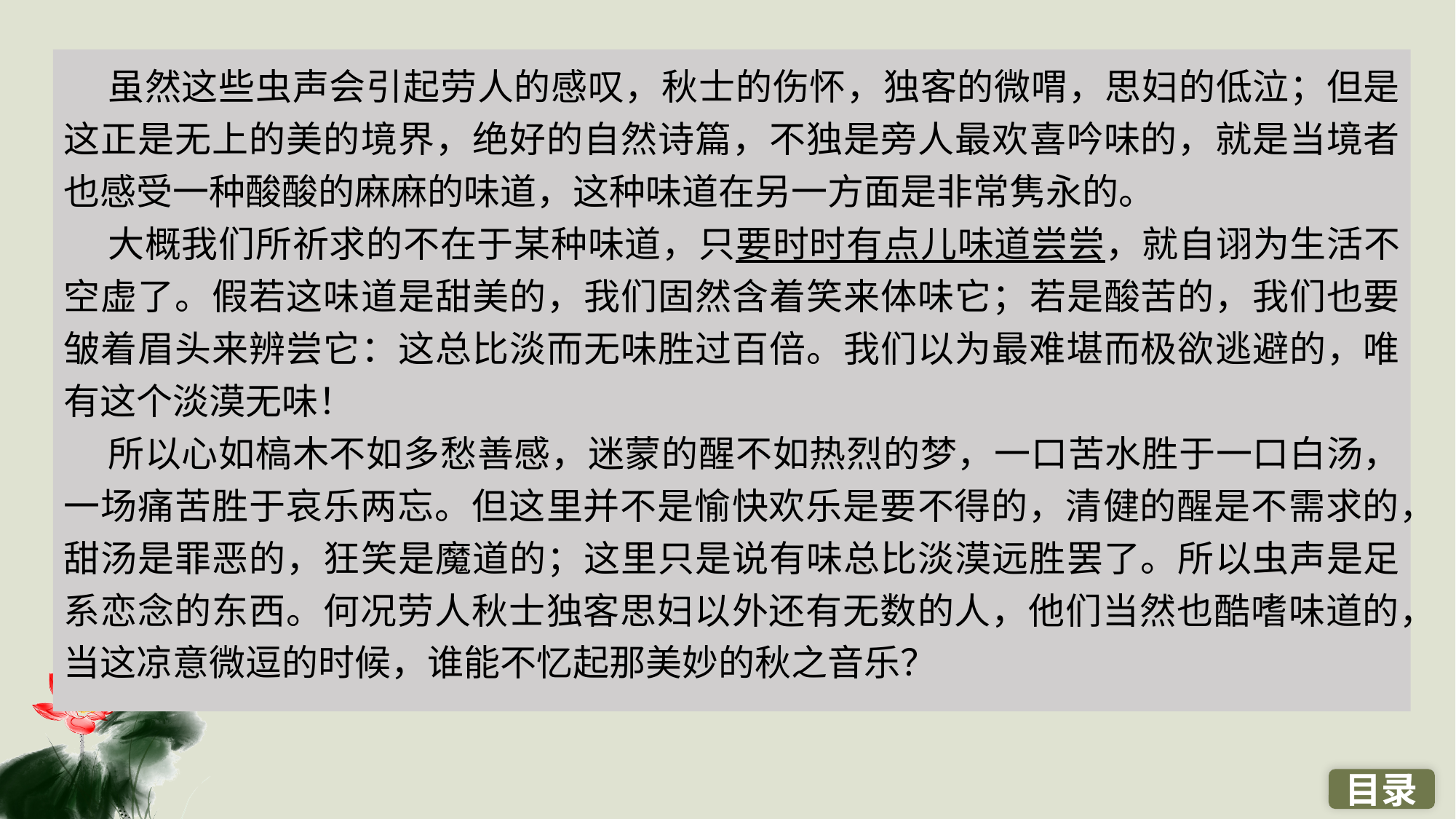

虽然这些虫声会引起劳人的感叹，秋士的伤怀，独客的微喟，思妇的低泣；但是这正是无上的美的境界，绝好的自然诗篇，不独是旁人最欢喜吟味的，就是当境者也感受一种酸酸的麻麻的味道，这种味道在另一方面是非常隽永的。
    大概我们所祈求的不在于某种味道，只要时时有点儿味道尝尝，就自诩为生活不空虚了。假若这味道是甜美的，我们固然含着笑来体味它；若是酸苦的，我们也要皱着眉头来辨尝它：这总比淡而无味胜过百倍。我们以为最难堪而极欲逃避的，唯有这个淡漠无味！
    所以心如槁木不如多愁善感，迷蒙的醒不如热烈的梦，一口苦水胜于一口白汤，一场痛苦胜于哀乐两忘。但这里并不是愉快欢乐是要不得的，清健的醒是不需求的，甜汤是罪恶的，狂笑是魔道的；这里只是说有味总比淡漠远胜罢了。所以虫声是足系恋念的东西。何况劳人秋士独客思妇以外还有无数的人，他们当然也酷嗜味道的，当这凉意微逗的时候，谁能不忆起那美妙的秋之音乐？